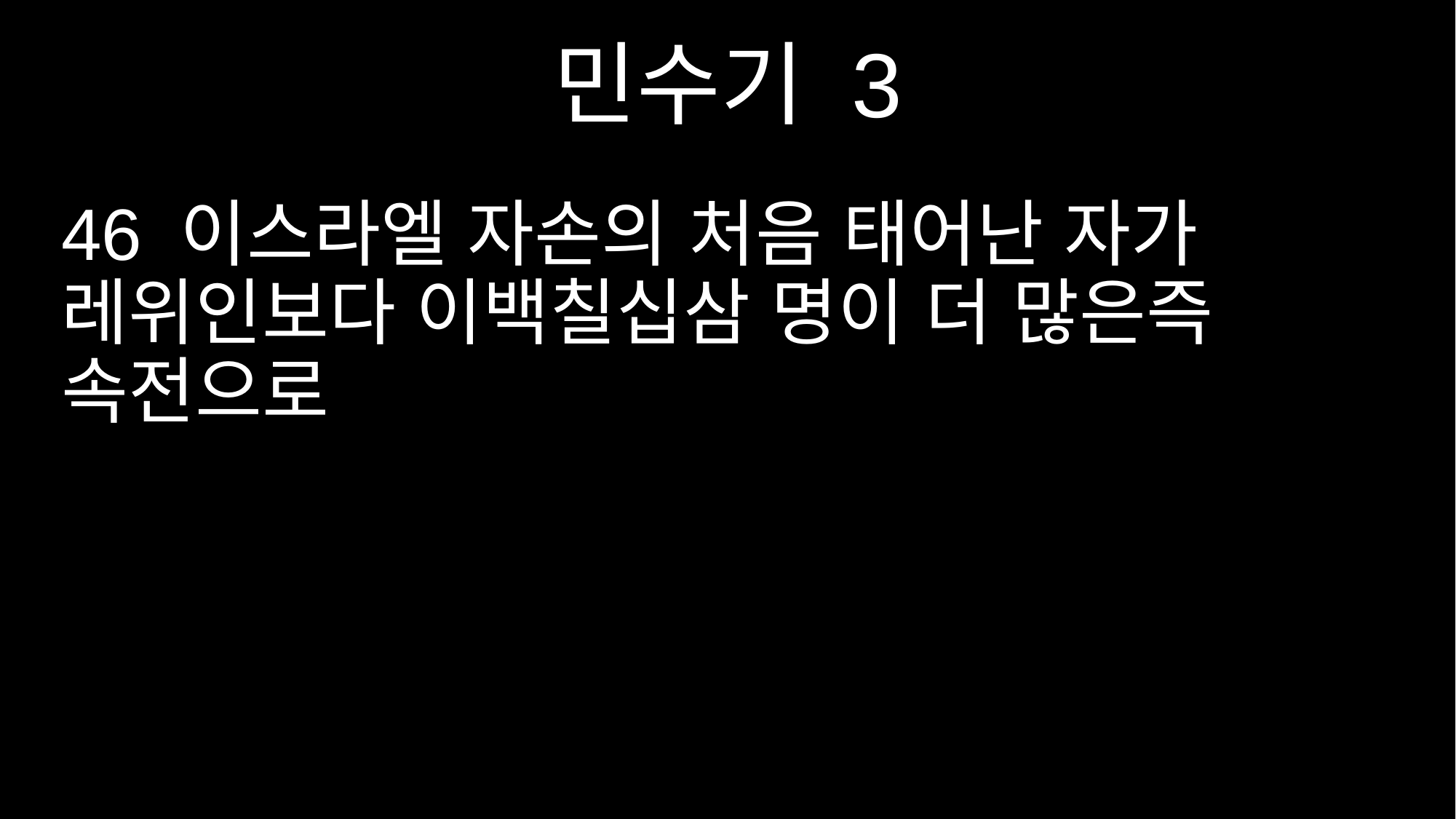

민수기 3
46 이스라엘 자손의 처음 태어난 자가 레위인보다 이백칠십삼 명이 더 많은즉 속전으로